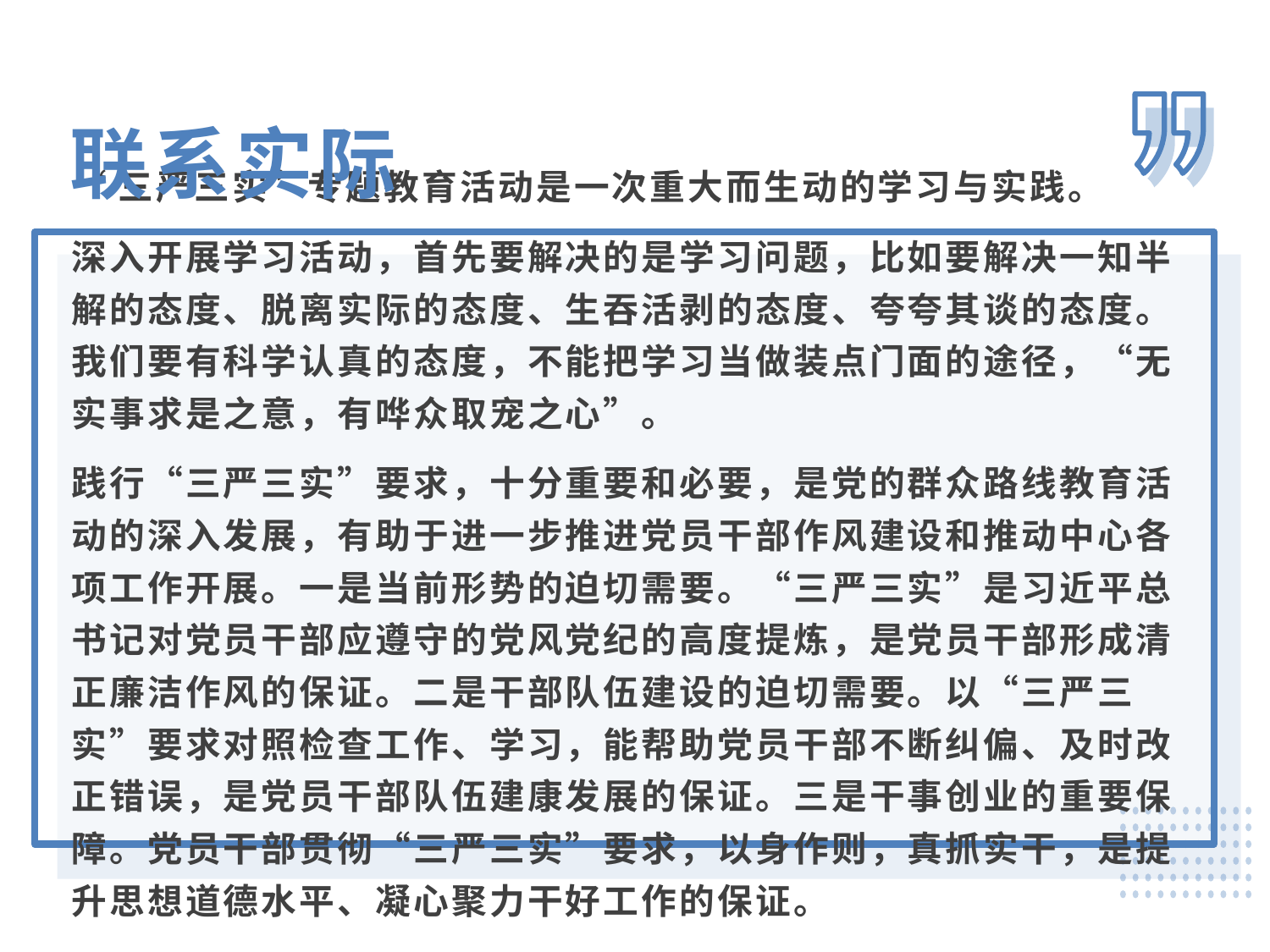

联系实际

“三严三实”专题教育活动是一次重大而生动的学习与实践。
深入开展学习活动，首先要解决的是学习问题，比如要解决一知半解的态度、脱离实际的态度、生吞活剥的态度、夸夸其谈的态度。我们要有科学认真的态度，不能把学习当做装点门面的途径，“无实事求是之意，有哗众取宠之心”。
践行“三严三实”要求，十分重要和必要，是党的群众路线教育活动的深入发展，有助于进一步推进党员干部作风建设和推动中心各项工作开展。一是当前形势的迫切需要。“三严三实”是习近平总书记对党员干部应遵守的党风党纪的高度提炼，是党员干部形成清正廉洁作风的保证。二是干部队伍建设的迫切需要。以“三严三实”要求对照检查工作、学习，能帮助党员干部不断纠偏、及时改正错误，是党员干部队伍建康发展的保证。三是干事创业的重要保障。党员干部贯彻“三严三实”要求，以身作则，真抓实干，是提升思想道德水平、凝心聚力干好工作的保证。